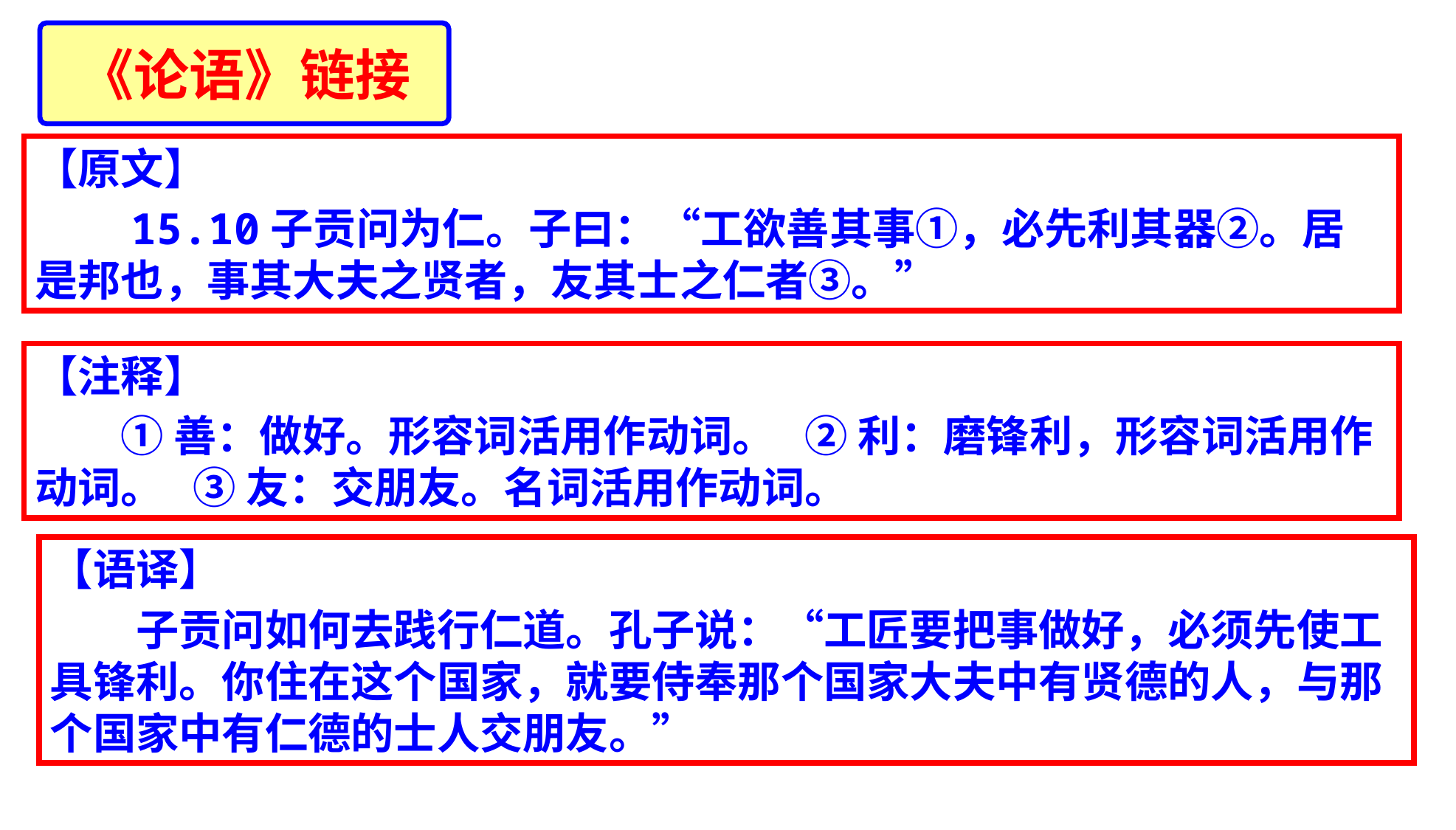

《论语》链接
【原文】
　　15.10子贡问为仁。子曰：“工欲善其事①，必先利其器②。居是邦也，事其大夫之贤者，友其士之仁者③。”
【注释】
　　① 善：做好。形容词活用作动词。   ② 利：磨锋利，形容词活用作动词。   ③ 友：交朋友。名词活用作动词。
【语译】
　　子贡问如何去践行仁道。孔子说：“工匠要把事做好，必须先使工具锋利。你住在这个国家，就要侍奉那个国家大夫中有贤德的人，与那个国家中有仁德的士人交朋友。”